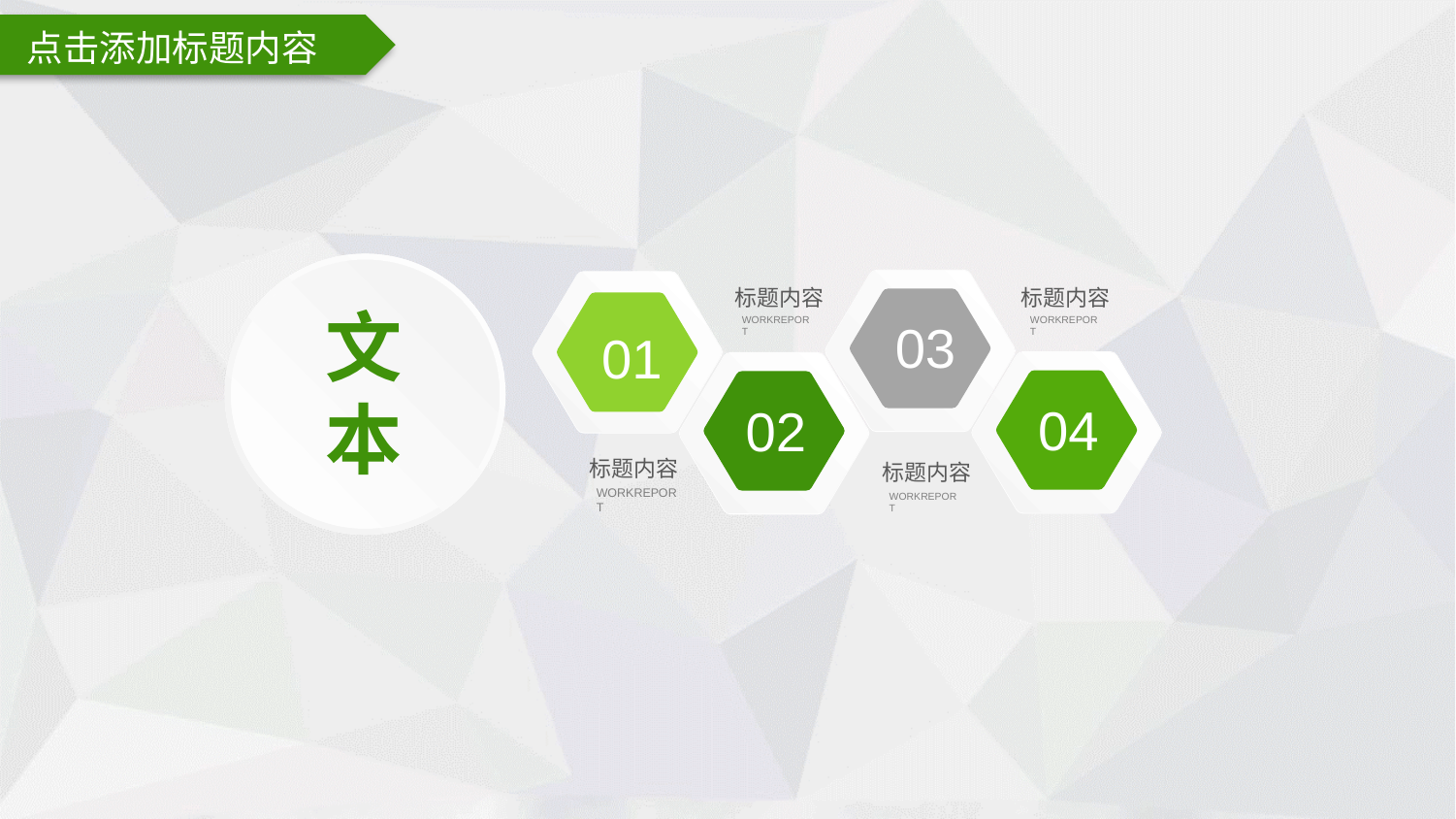

点击添加标题内容

03

01
标题内容
WORKREPORT
标题内容
WORKREPORT
文本

04

02
标题内容
WORKREPORT
标题内容
WORKREPORT